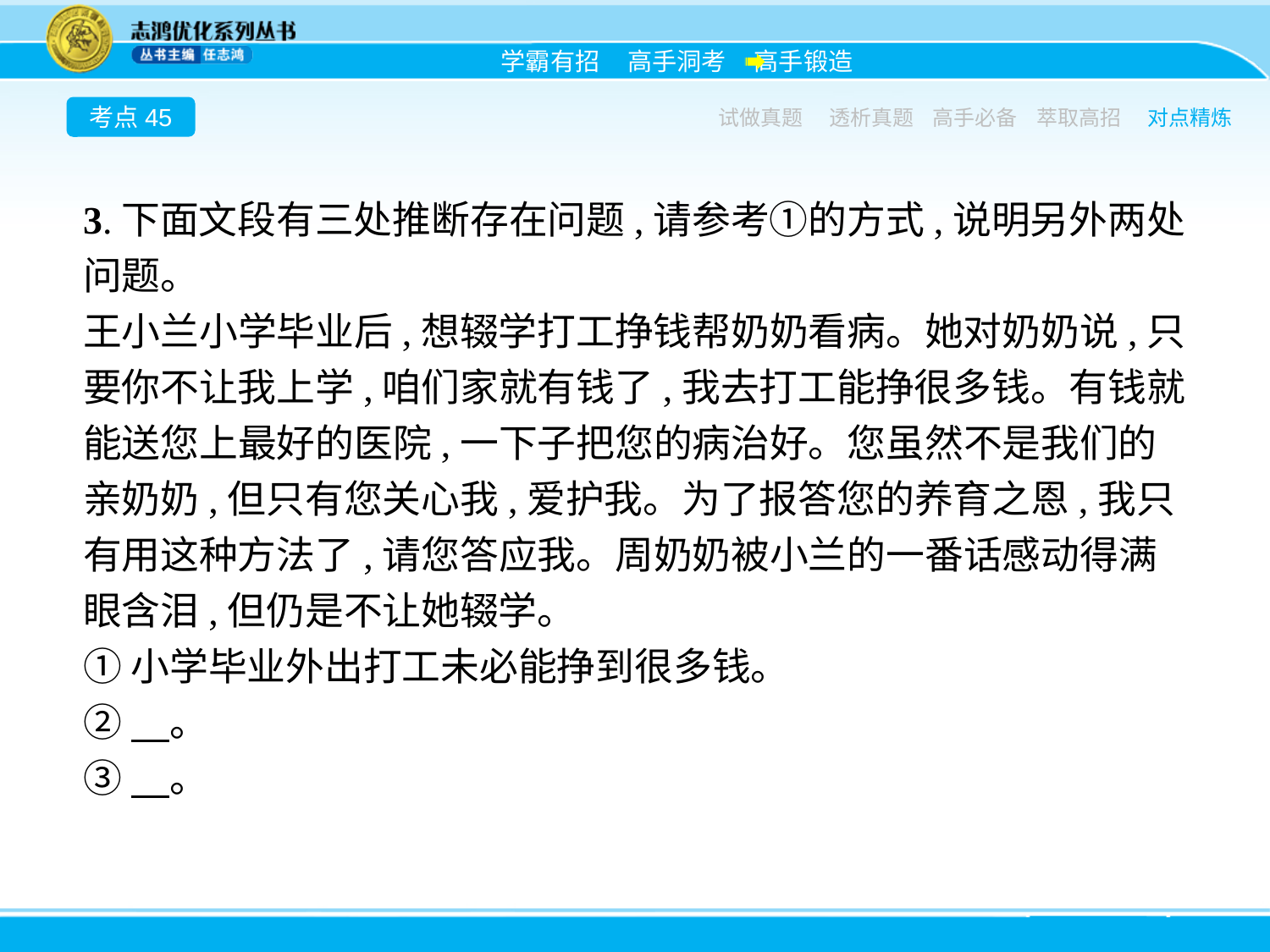

考点45
试做真题
透析真题
高手必备
萃取高招
对点精炼
3.下面文段有三处推断存在问题,请参考①的方式,说明另外两处问题。
王小兰小学毕业后,想辍学打工挣钱帮奶奶看病。她对奶奶说,只要你不让我上学,咱们家就有钱了,我去打工能挣很多钱。有钱就能送您上最好的医院,一下子把您的病治好。您虽然不是我们的亲奶奶,但只有您关心我,爱护我。为了报答您的养育之恩,我只有用这种方法了,请您答应我。周奶奶被小兰的一番话感动得满眼含泪,但仍是不让她辍学。
①小学毕业外出打工未必能挣到很多钱。
②　。
③　。